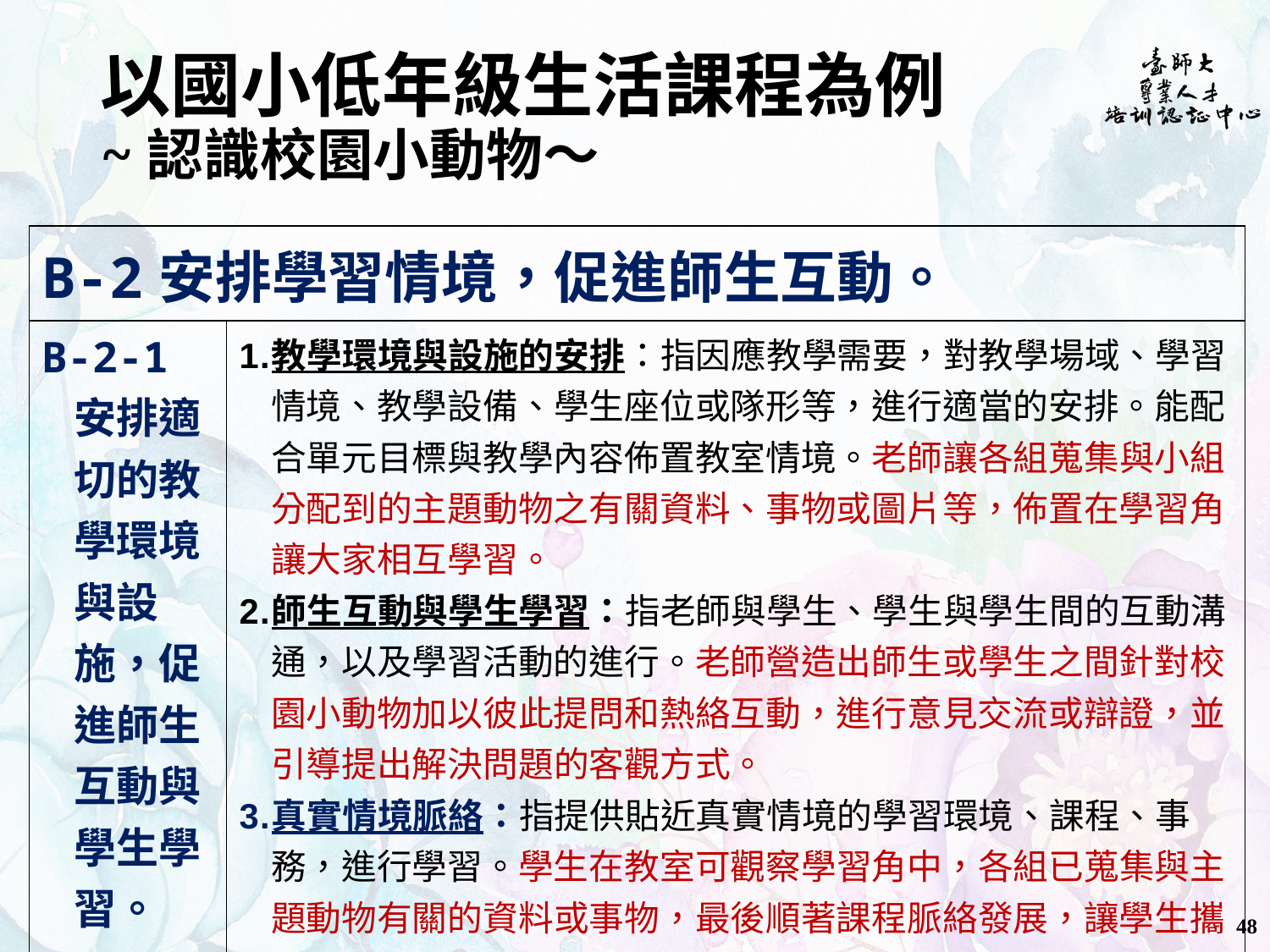

# 以國小低年級生活課程為例 ~認識校園小動物～
| B-2安排學習情境，促進師生互動。 |  |
| --- | --- |
| B-2-1 安排適切的教學環境與設施，促進師生互動與學生學習。 | 教學環境與設施的安排：指因應教學需要，對教學場域、學習情境、教學設備、學生座位或隊形等，進行適當的安排。能配合單元目標與教學內容佈置教室情境。老師讓各組蒐集與小組分配到的主題動物之有關資料、事物或圖片等，佈置在學習角讓大家相互學習。 師生互動與學生學習：指老師與學生、學生與學生間的互動溝通，以及學習活動的進行。老師營造出師生或學生之間針對校園小動物加以彼此提問和熱絡互動，進行意見交流或辯證，並引導提出解決問題的客觀方式。 真實情境脈絡：指提供貼近真實情境的學習環境、課程、事務，進行學習。學生在教室可觀察學習角中，各組已蒐集與主題動物有關的資料或事物，最後順著課程脈絡發展，讓學生攜帶家中小動物到校進行展演解說。 |
48